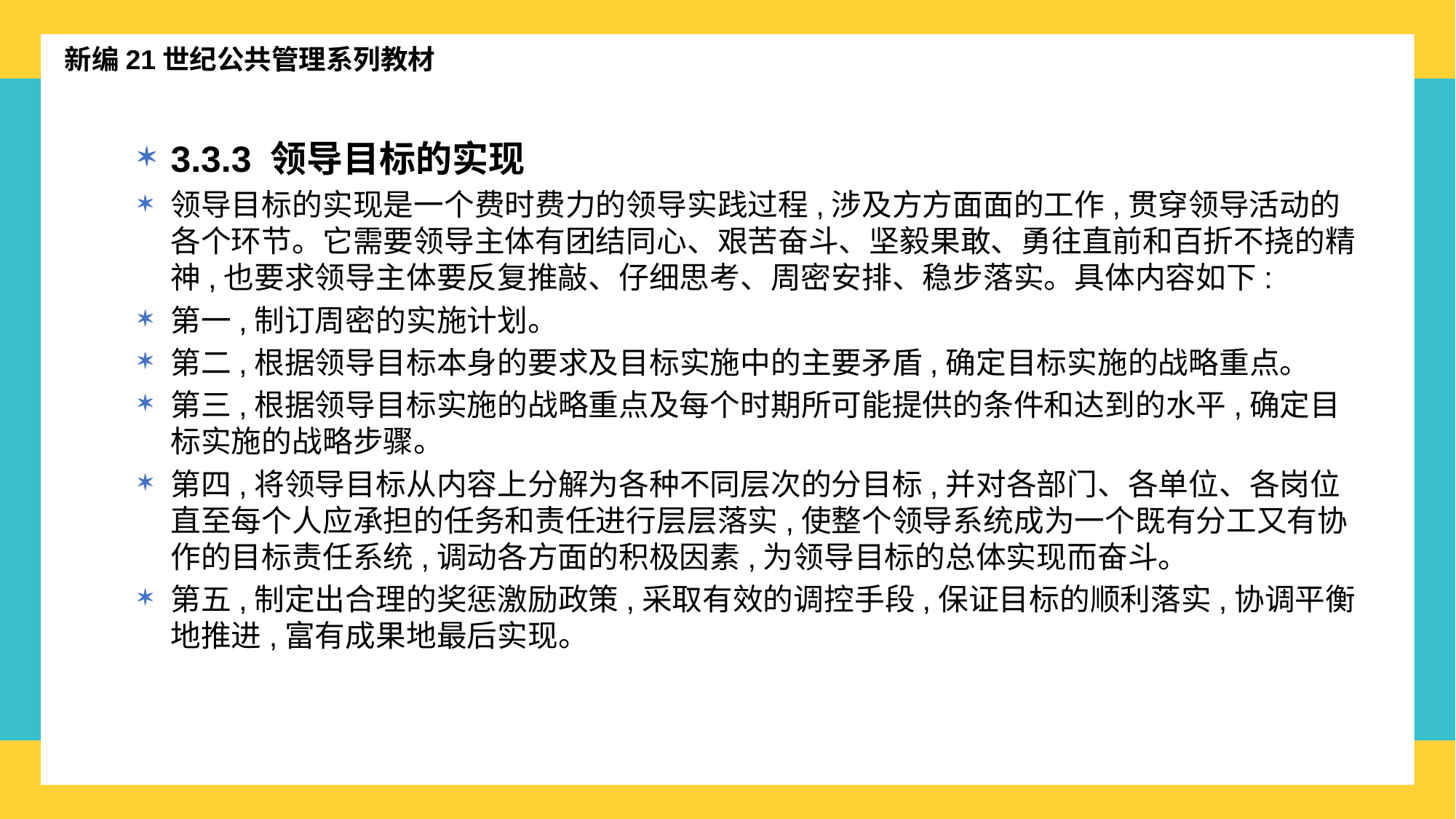

新编21世纪公共管理系列教材
3.3.3 领导目标的实现
领导目标的实现是一个费时费力的领导实践过程,涉及方方面面的工作,贯穿领导活动的各个环节。它需要领导主体有团结同心、艰苦奋斗、坚毅果敢、勇往直前和百折不挠的精神,也要求领导主体要反复推敲、仔细思考、周密安排、稳步落实。具体内容如下:
第一,制订周密的实施计划。
第二,根据领导目标本身的要求及目标实施中的主要矛盾,确定目标实施的战略重点。
第三,根据领导目标实施的战略重点及每个时期所可能提供的条件和达到的水平,确定目标实施的战略步骤。
第四,将领导目标从内容上分解为各种不同层次的分目标,并对各部门、各单位、各岗位直至每个人应承担的任务和责任进行层层落实,使整个领导系统成为一个既有分工又有协作的目标责任系统,调动各方面的积极因素,为领导目标的总体实现而奋斗。
第五,制定出合理的奖惩激励政策,采取有效的调控手段,保证目标的顺利落实,协调平衡地推进,富有成果地最后实现。